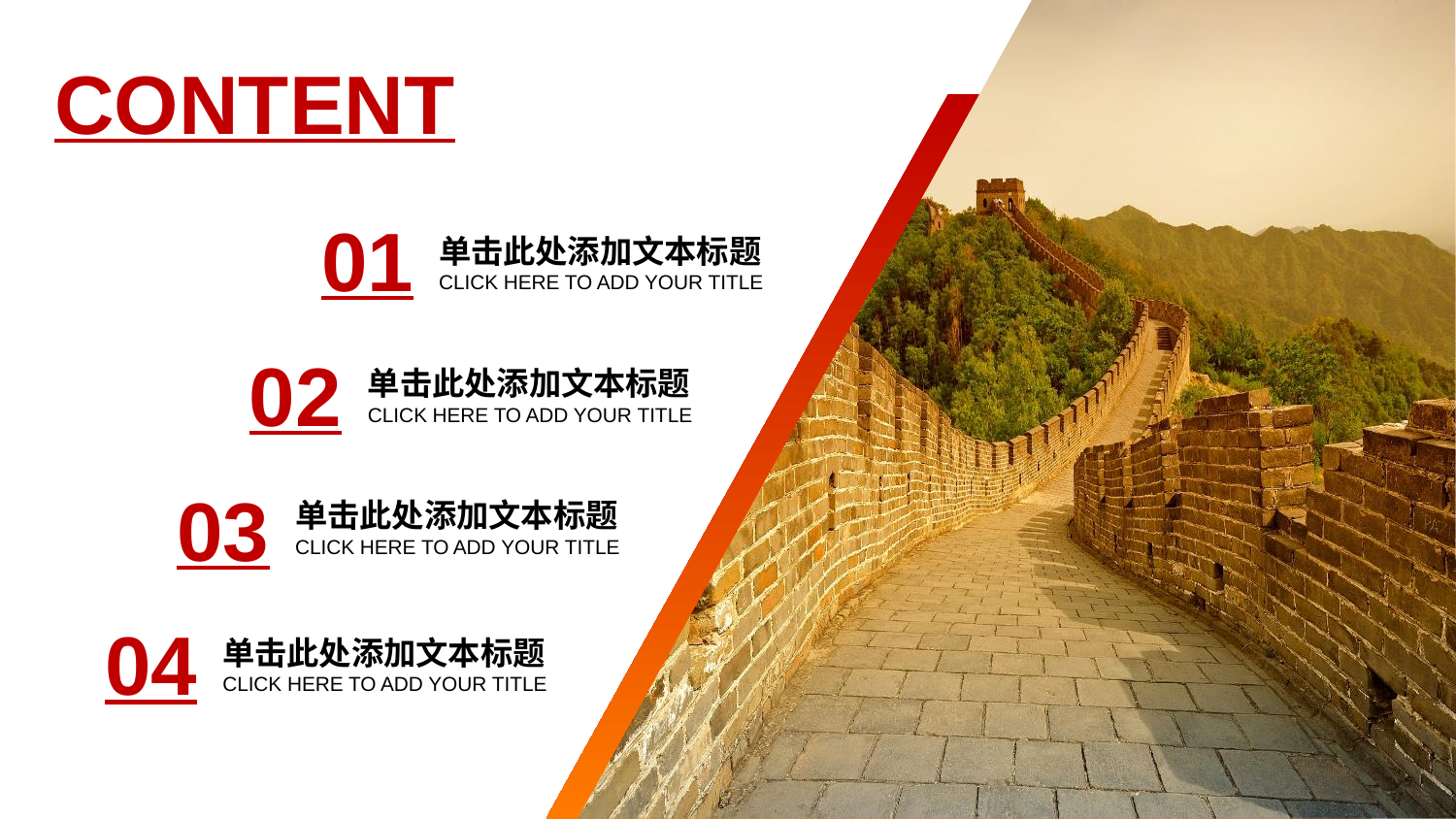

CONTENT

01
单击此处添加文本标题
CLICK HERE TO ADD YOUR TITLE
02
单击此处添加文本标题
CLICK HERE TO ADD YOUR TITLE
03
单击此处添加文本标题
CLICK HERE TO ADD YOUR TITLE
04
单击此处添加文本标题
CLICK HERE TO ADD YOUR TITLE